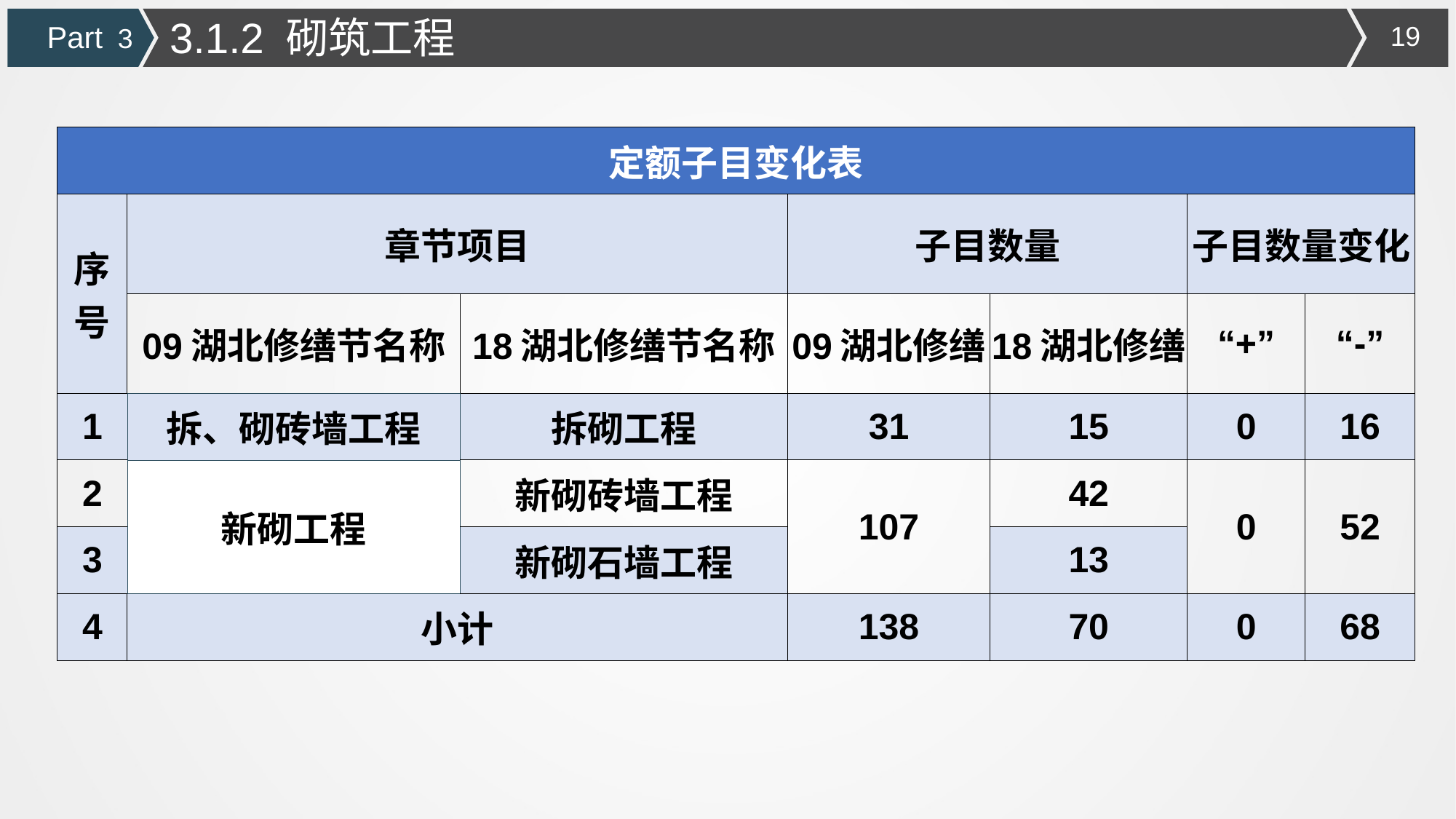

3.1.2 砌筑工程
Part  3
| 定额子目变化表 |  |  |  |  |  |  |
| --- | --- | --- | --- | --- | --- | --- |
| 序号 | 章节项目 |  | 子目数量 |  | 子目数量变化 |  |
|  | 09湖北修缮节名称 | 18湖北修缮节名称 | 09湖北修缮 | 18湖北修缮 | “+” | “-” |
| 1 | 拆、砌砖墙工程 | 拆砌工程 | 31 | 15 | 0 | 16 |
| 2 | 新砌工程 | 新砌砖墙工程 | 107 | 42 | 0 | 52 |
| 3 |  | 新砌石墙工程 |  | 13 |  |  |
| 4 | 小计 |  | 138 | 70 | 0 | 68 |